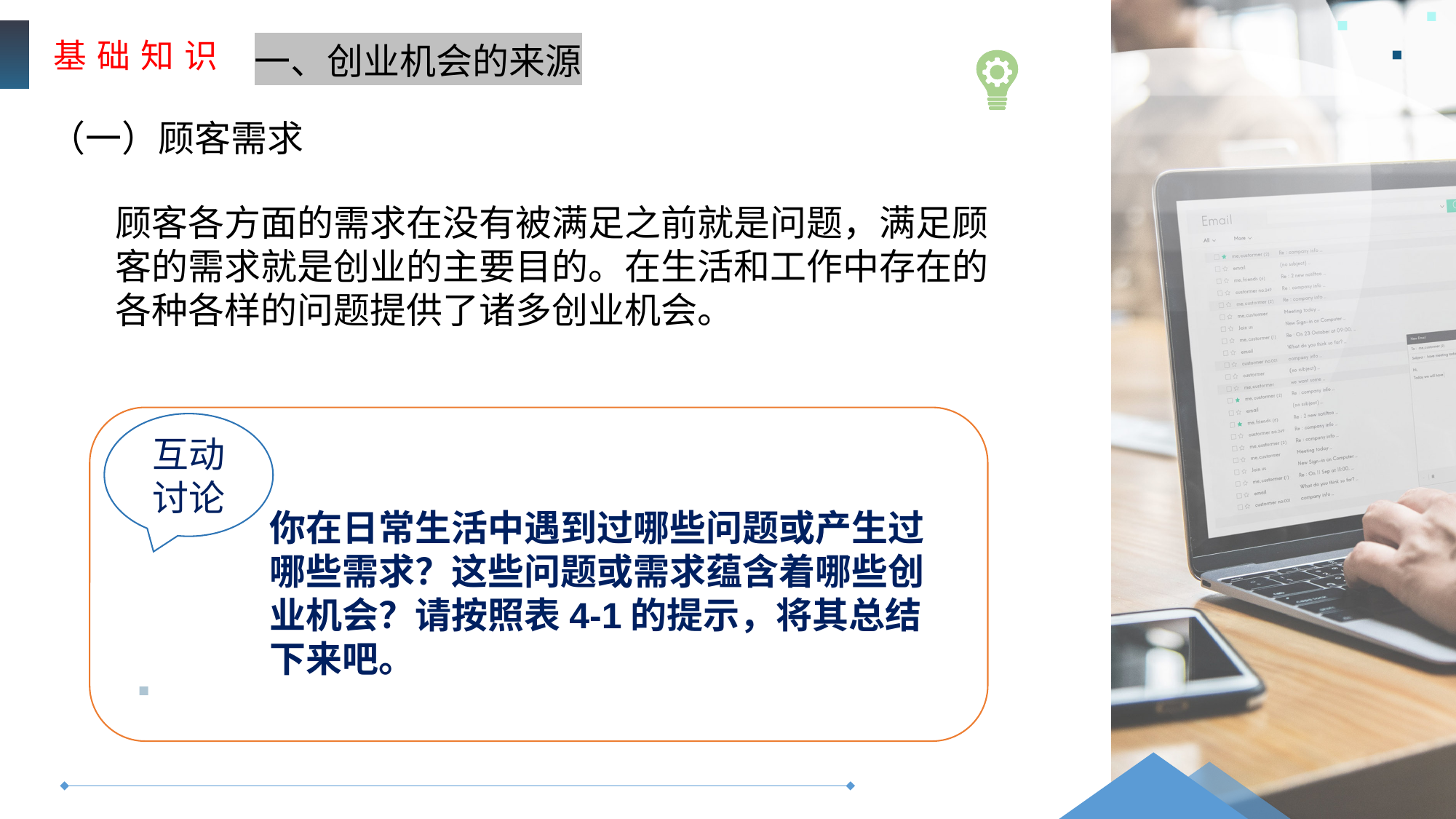

基 础 知 识

一、创业机会的来源

（一）顾客需求
顾客各方面的需求在没有被满足之前就是问题，满足顾客的需求就是创业的主要目的。在生活和工作中存在的各种各样的问题提供了诸多创业机会。

互动
讨论
你在日常生活中遇到过哪些问题或产生过哪些需求？这些问题或需求蕴含着哪些创业机会？请按照表4-1的提示，将其总结下来吧。